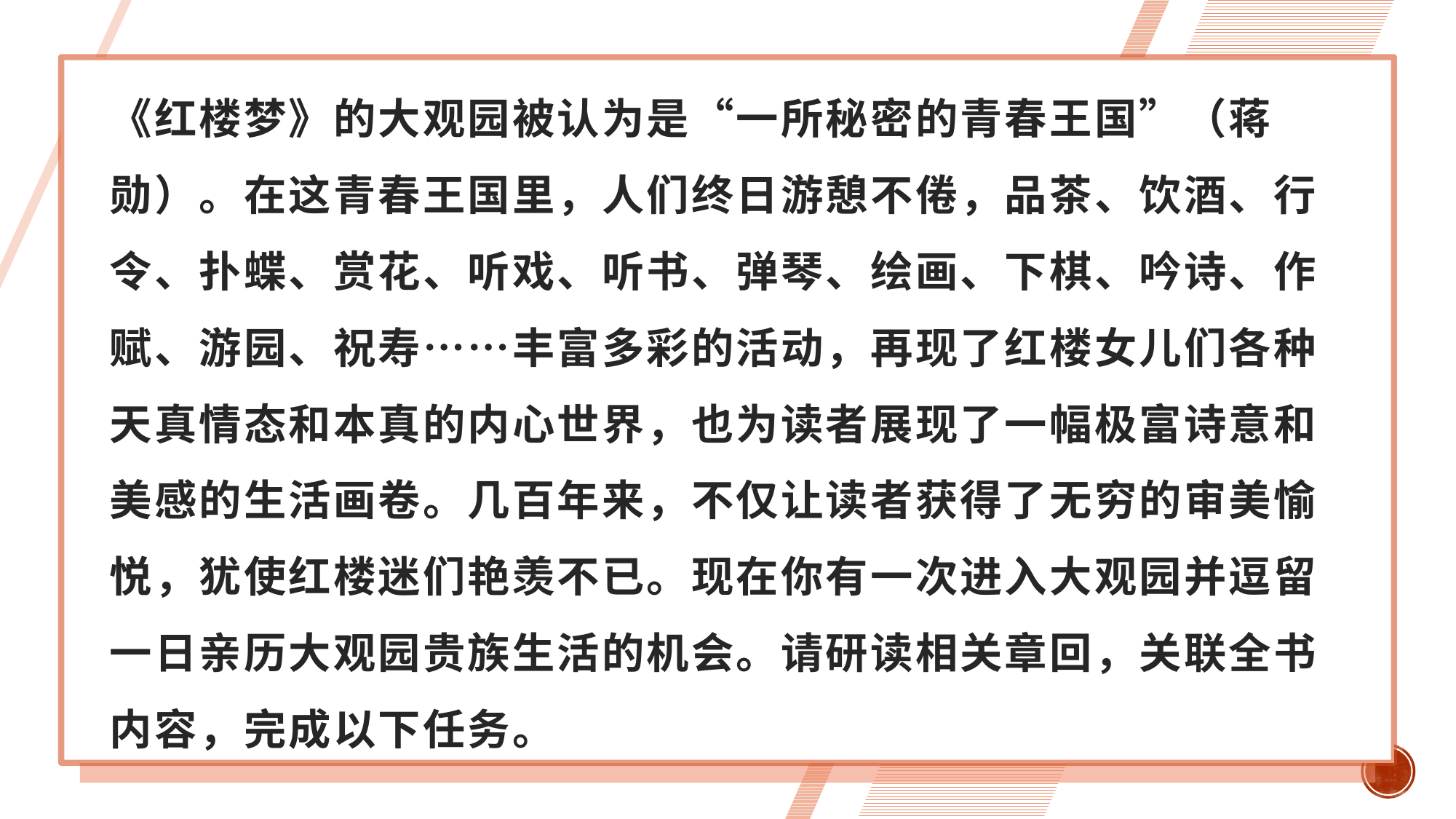

《红楼梦》的大观园被认为是“一所秘密的青春王国”（蒋勋）。在这青春王国里，人们终日游憩不倦，品茶、饮酒、行令、扑蝶、赏花、听戏、听书、弹琴、绘画、下棋、吟诗、作赋、游园、祝寿……丰富多彩的活动，再现了红楼女儿们各种天真情态和本真的内心世界，也为读者展现了一幅极富诗意和美感的生活画卷。几百年来，不仅让读者获得了无穷的审美愉悦，犹使红楼迷们艳羡不已。现在你有一次进入大观园并逗留一日亲历大观园贵族生活的机会。请研读相关章回，关联全书内容，完成以下任务。